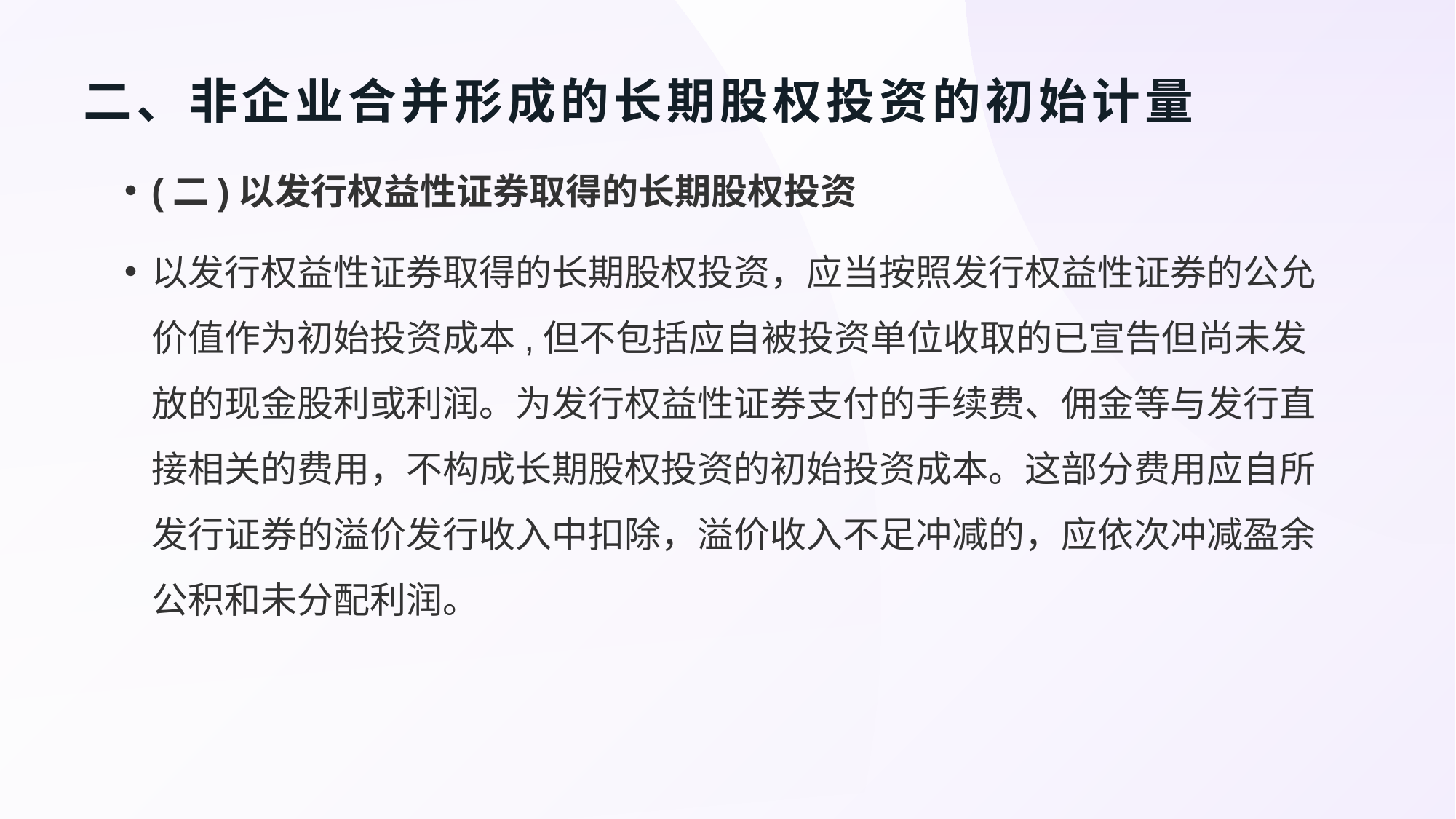

# 二、非企业合并形成的长期股权投资的初始计量
(二)以发行权益性证券取得的长期股权投资
以发行权益性证券取得的长期股权投资，应当按照发行权益性证券的公允价值作为初始投资成本,但不包括应自被投资单位收取的已宣告但尚未发放的现金股利或利润。为发行权益性证券支付的手续费、佣金等与发行直接相关的费用，不构成长期股权投资的初始投资成本。这部分费用应自所发行证券的溢价发行收入中扣除，溢价收入不足冲减的，应依次冲减盈余公积和未分配利润。